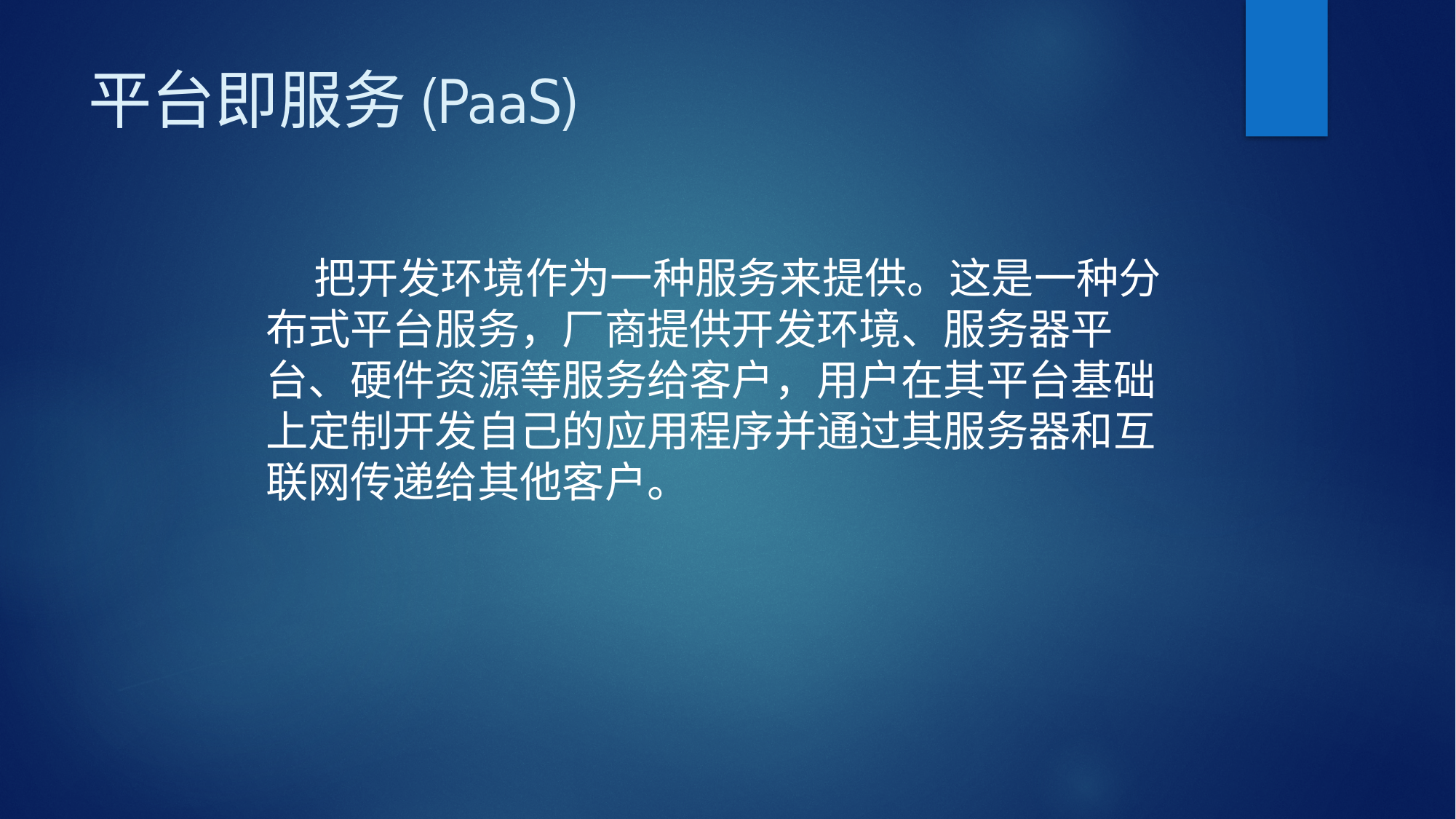

# 平台即服务(PaaS)
    把开发环境作为一种服务来提供。这是一种分布式平台服务，厂商提供开发环境、服务器平台、硬件资源等服务给客户，用户在其平台基础上定制开发自己的应用程序并通过其服务器和互联网传递给其他客户。